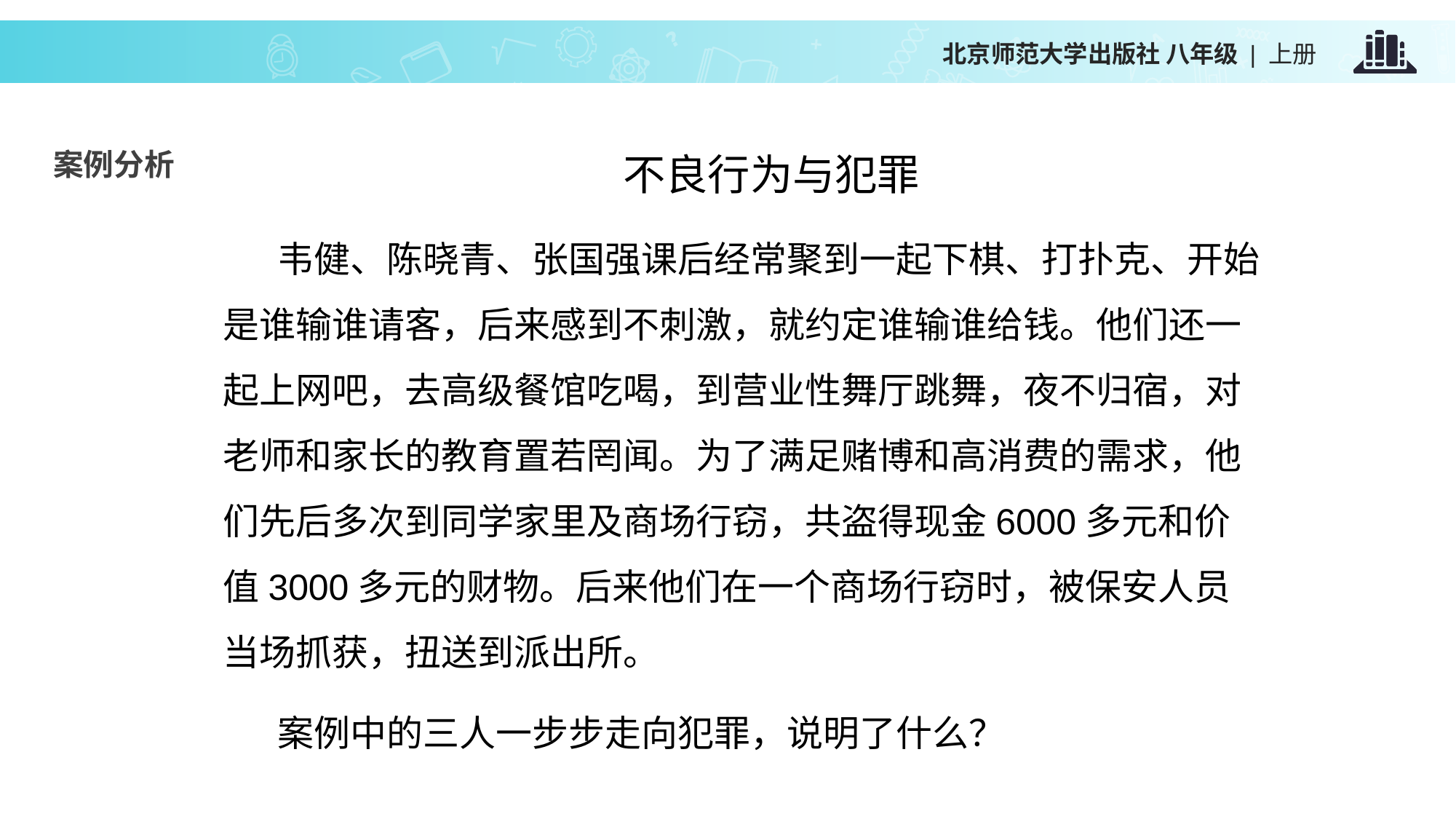

不良行为与犯罪
韦健、陈晓青、张国强课后经常聚到一起下棋、打扑克、开始是谁输谁请客，后来感到不刺激，就约定谁输谁给钱。他们还一起上网吧，去高级餐馆吃喝，到营业性舞厅跳舞，夜不归宿，对老师和家长的教育置若罔闻。为了满足赌博和高消费的需求，他们先后多次到同学家里及商场行窃，共盗得现金6000多元和价值3000多元的财物。后来他们在一个商场行窃时，被保安人员当场抓获，扭送到派出所。
案例中的三人一步步走向犯罪，说明了什么？
案例分析